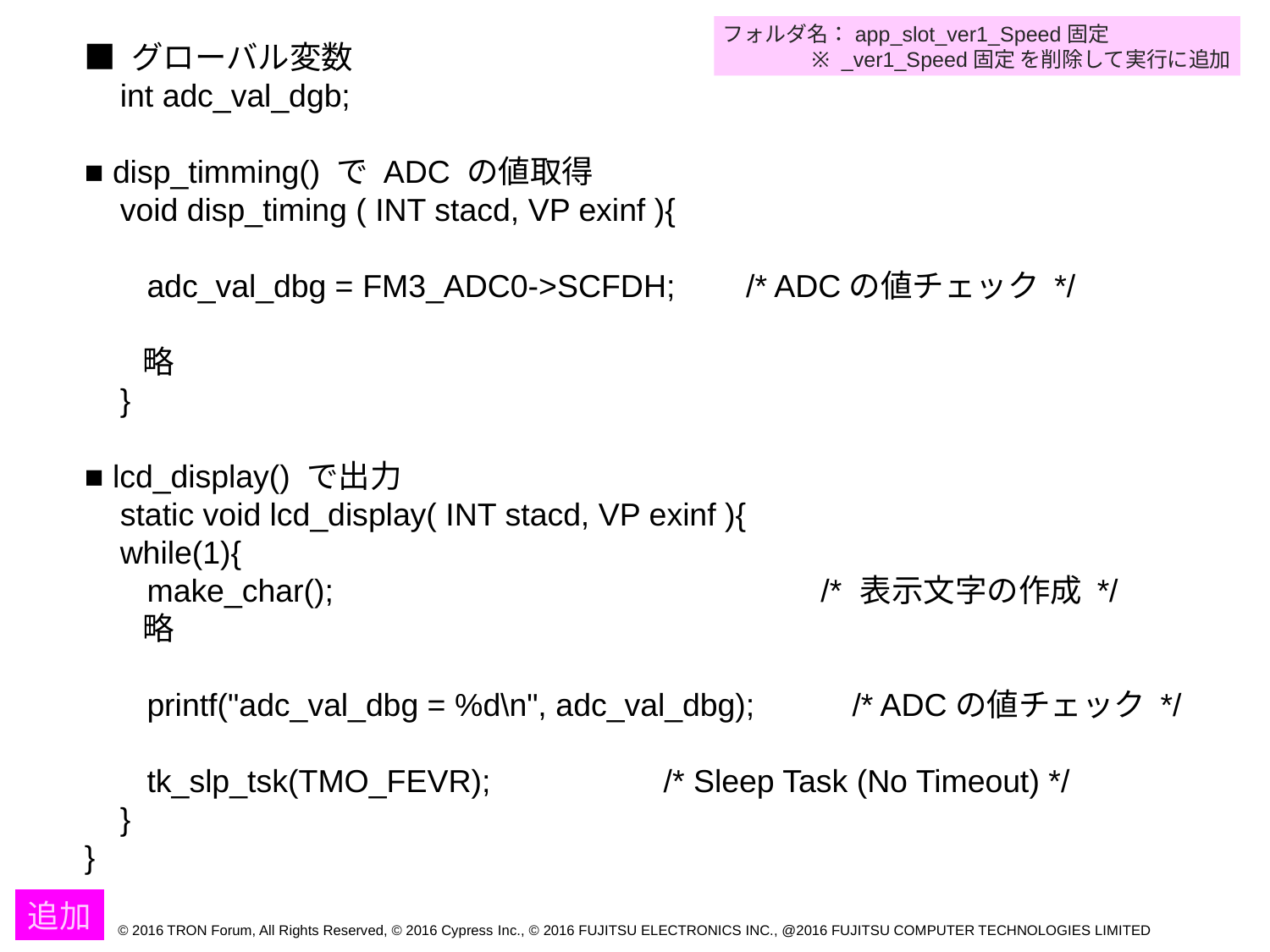

フォルダ名：app_slot_ver1_Speed固定
               ※  _ver1_Speed固定 を削除して実行に追加
■ グローバル変数
    int adc_val_dgb;

■ disp_timming() で ADC の値取得
    void disp_timing ( INT stacd, VP exinf ){

       adc_val_dbg = FM3_ADC0->SCFDH;        /* ADCの値チェック */

       略
    }

■ lcd_display() で出力
    static void lcd_display( INT stacd, VP exinf ){
    while(1){
       make_char();                                                       /* 表示文字の作成 */
       略

       printf("adc_val_dbg = %d\n", adc_val_dbg);           /* ADCの値チェック */

       tk_slp_tsk(TMO_FEVR);      	        /* Sleep Task (No Timeout) */
    }
}
追加
© 2016 TRON Forum, All Rights Reserved, © 2016 Cypress Inc., © 2016 FUJITSU ELECTRONICS INC., @2016 FUJITSU COMPUTER TECHNOLOGIES LIMITED